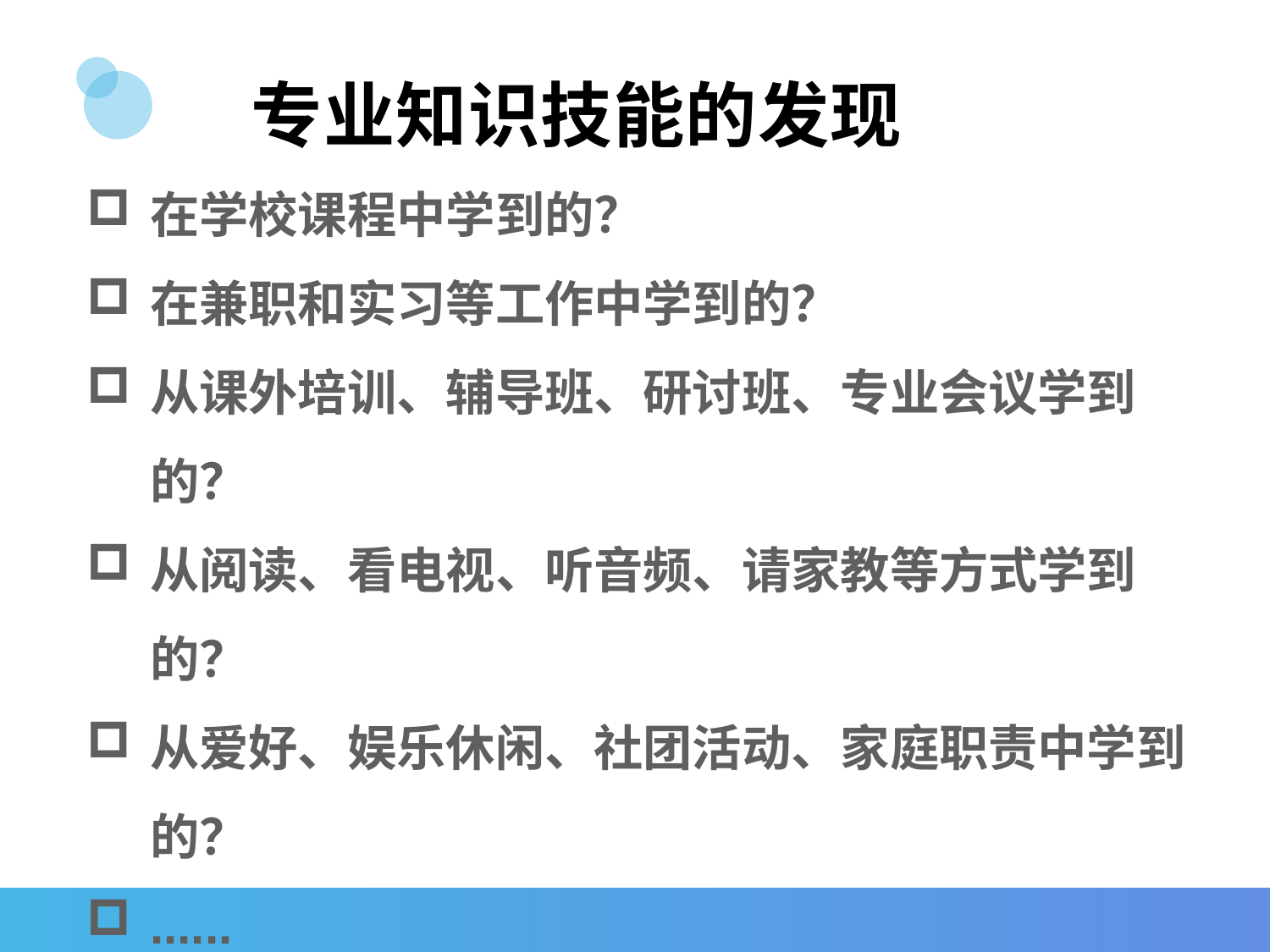

# 专业知识技能的发现
在学校课程中学到的？
在兼职和实习等工作中学到的？
从课外培训、辅导班、研讨班、专业会议学到的？
从阅读、看电视、听音频、请家教等方式学到的？
从爱好、娱乐休闲、社团活动、家庭职责中学到的？
......